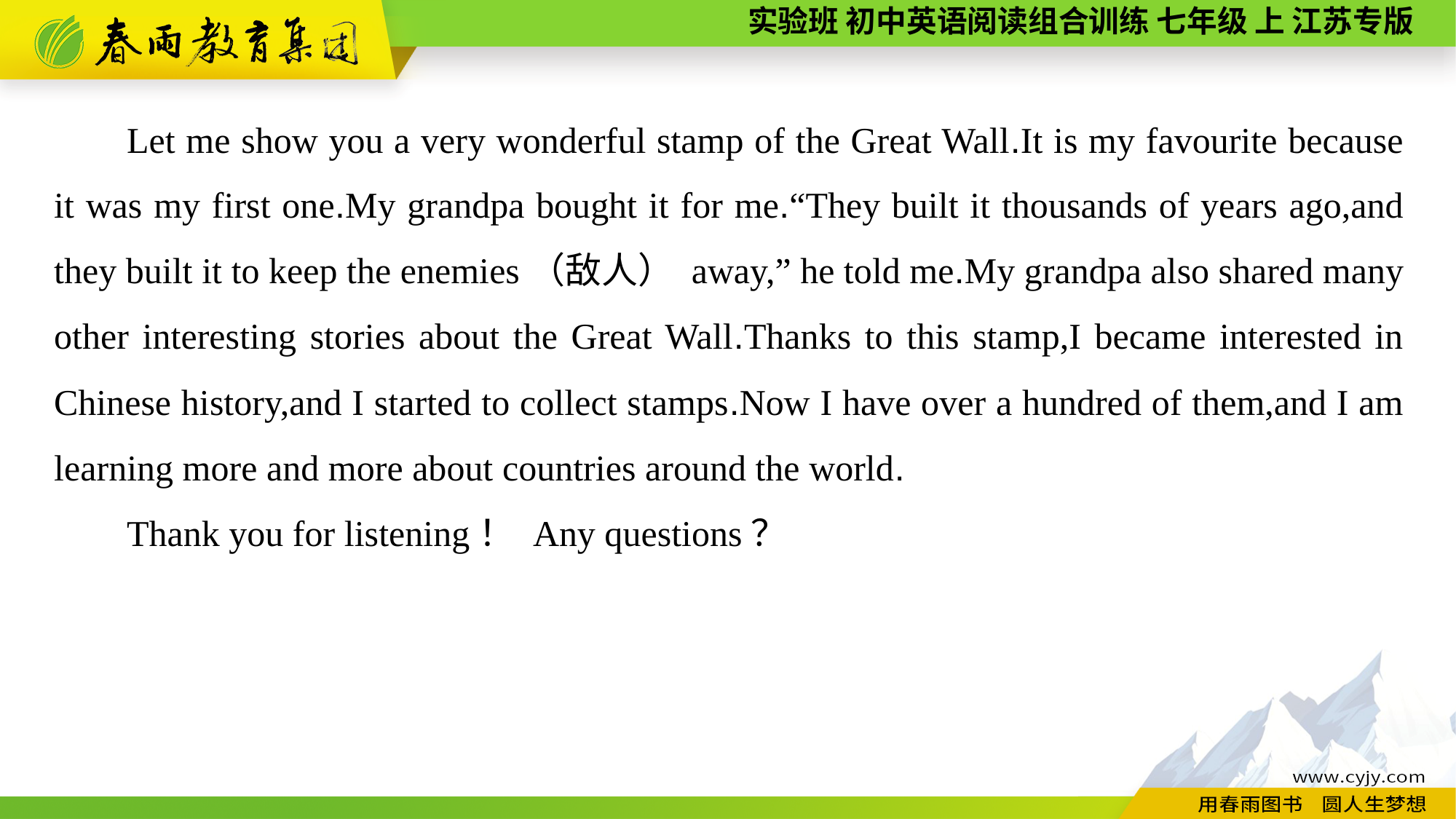

Let me show you a very wonderful stamp of the Great Wall.It is my favourite because it was my first one.My grandpa bought it for me.“They built it thousands of years ago,and they built it to keep the enemies（敌人） away,” he told me.My grandpa also shared many other interesting stories about the Great Wall.Thanks to this stamp,I became interested in Chinese history,and I started to collect stamps.Now I have over a hundred of them,and I am learning more and more about countries around the world.
        Thank you for listening！ Any questions？